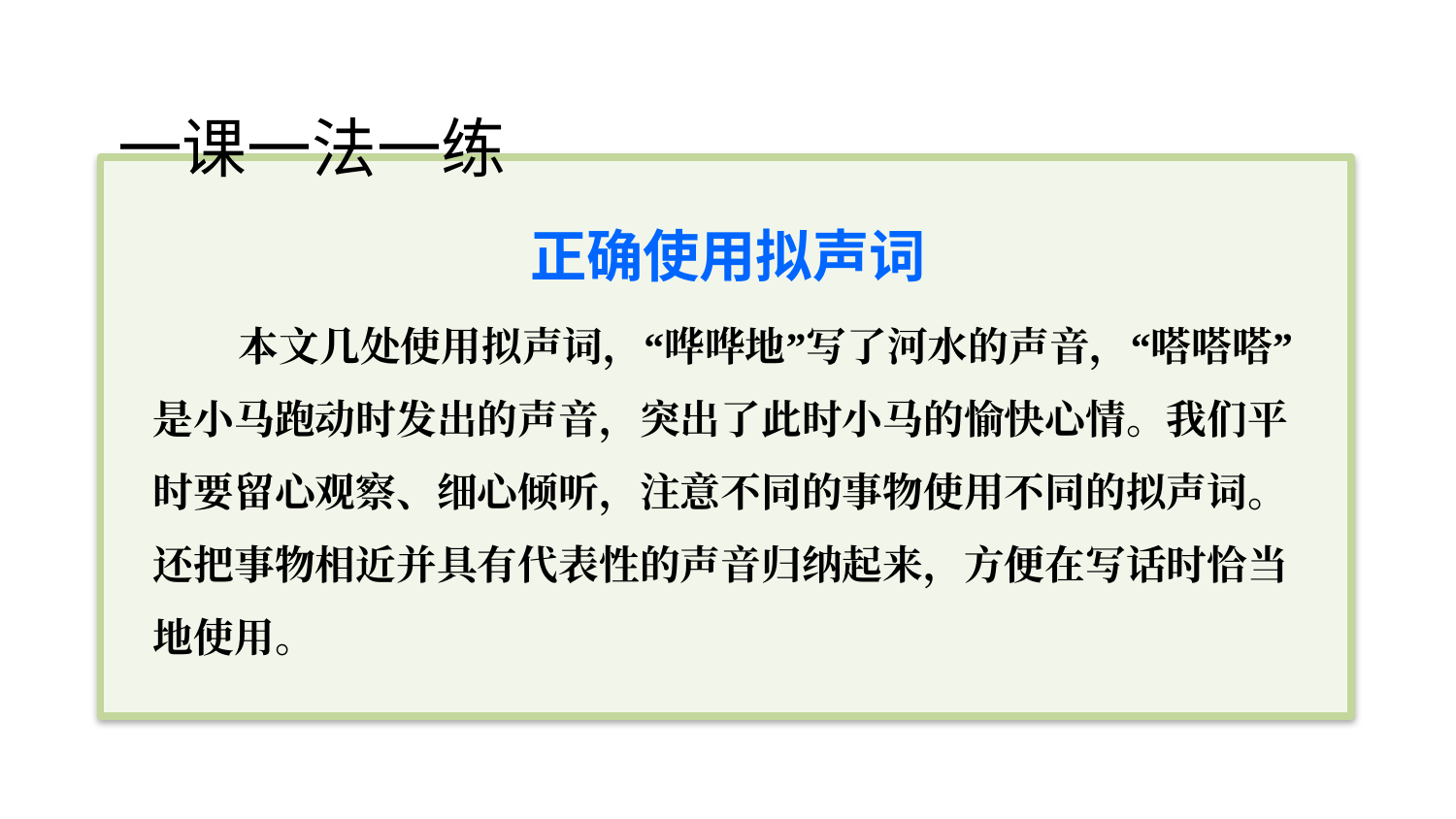

一课一法一练

正确使用拟声词
本文几处使用拟声词，“哗哗地”写了河水的声音，“嗒嗒嗒”是小马跑动时发出的声音，突出了此时小马的愉快心情。我们平时要留心观察、细心倾听，注意不同的事物使用不同的拟声词。还把事物相近并具有代表性的声音归纳起来，方便在写话时恰当地使用。